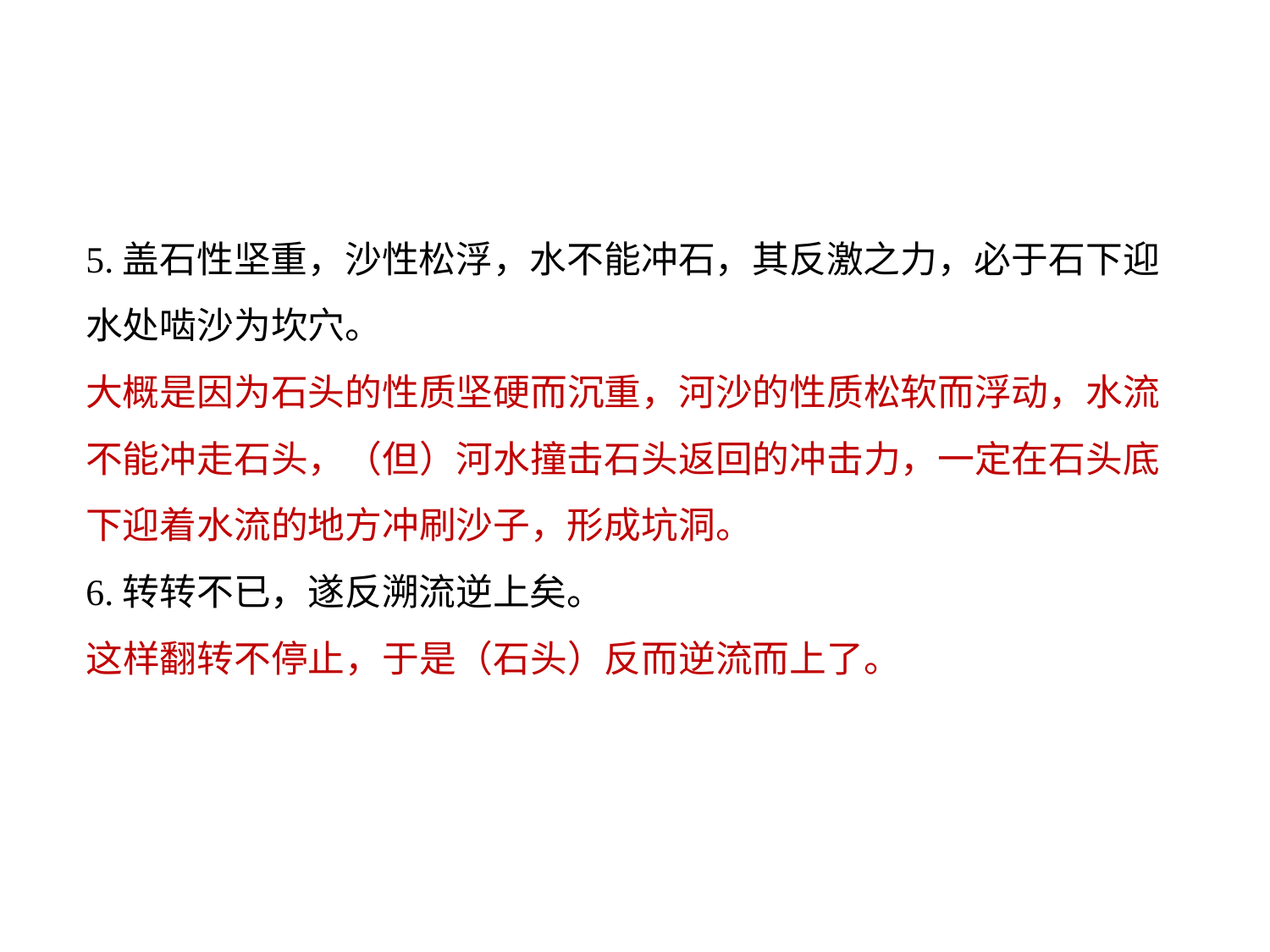

5.盖石性坚重，沙性松浮，水不能冲石，其反激之力，必于石下迎水处啮沙为坎穴。
大概是因为石头的性质坚硬而沉重，河沙的性质松软而浮动，水流不能冲走石头，（但）河水撞击石头返回的冲击力，一定在石头底下迎着水流的地方冲刷沙子，形成坑洞。
6.转转不已，遂反溯流逆上矣。
这样翻转不停止，于是（石头）反而逆流而上了。